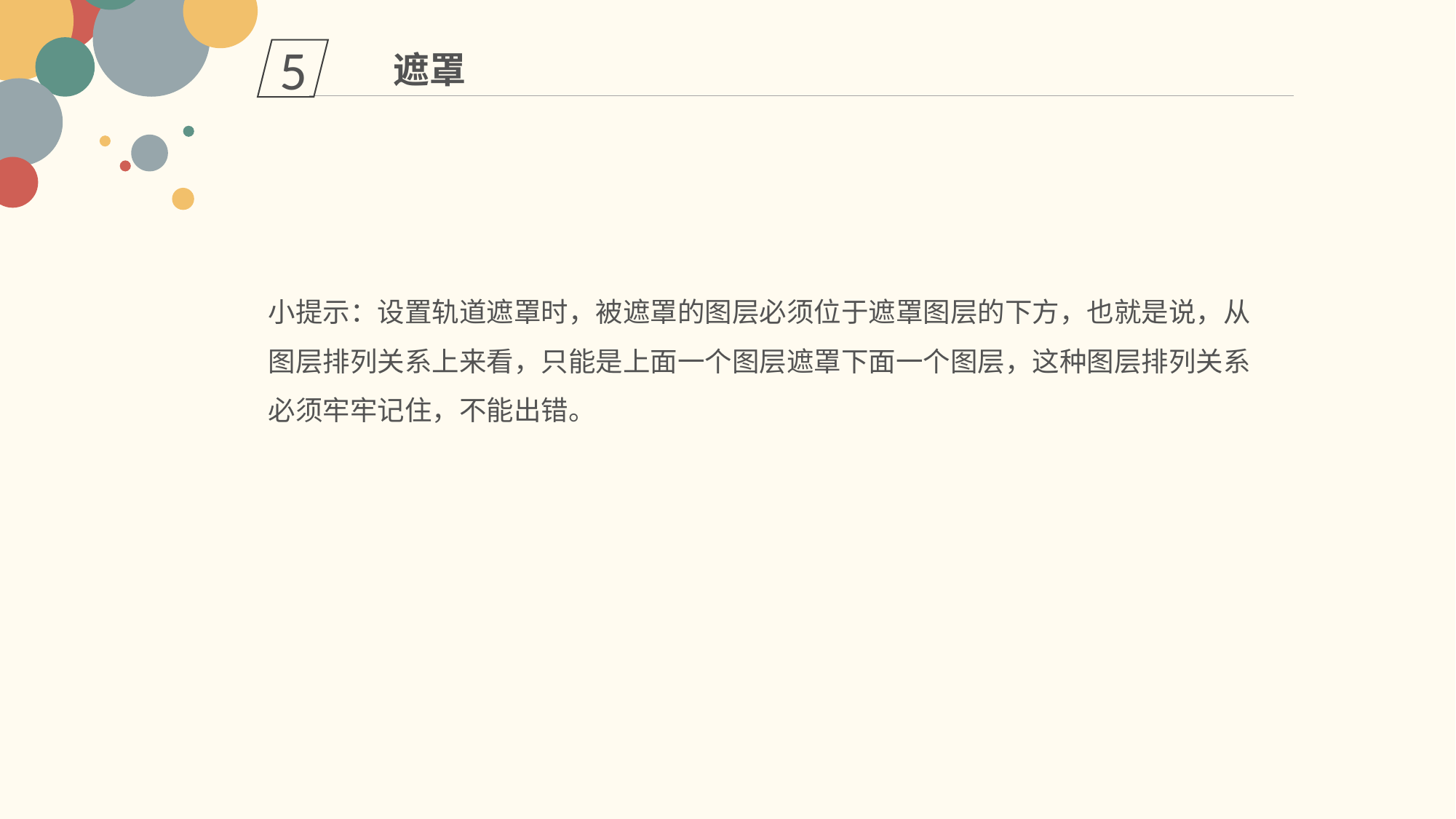

5
遮罩
小提示：设置轨道遮罩时，被遮罩的图层必须位于遮罩图层的下方，也就是说，从图层排列关系上来看，只能是上面一个图层遮罩下面一个图层，这种图层排列关系必须牢牢记住，不能出错。